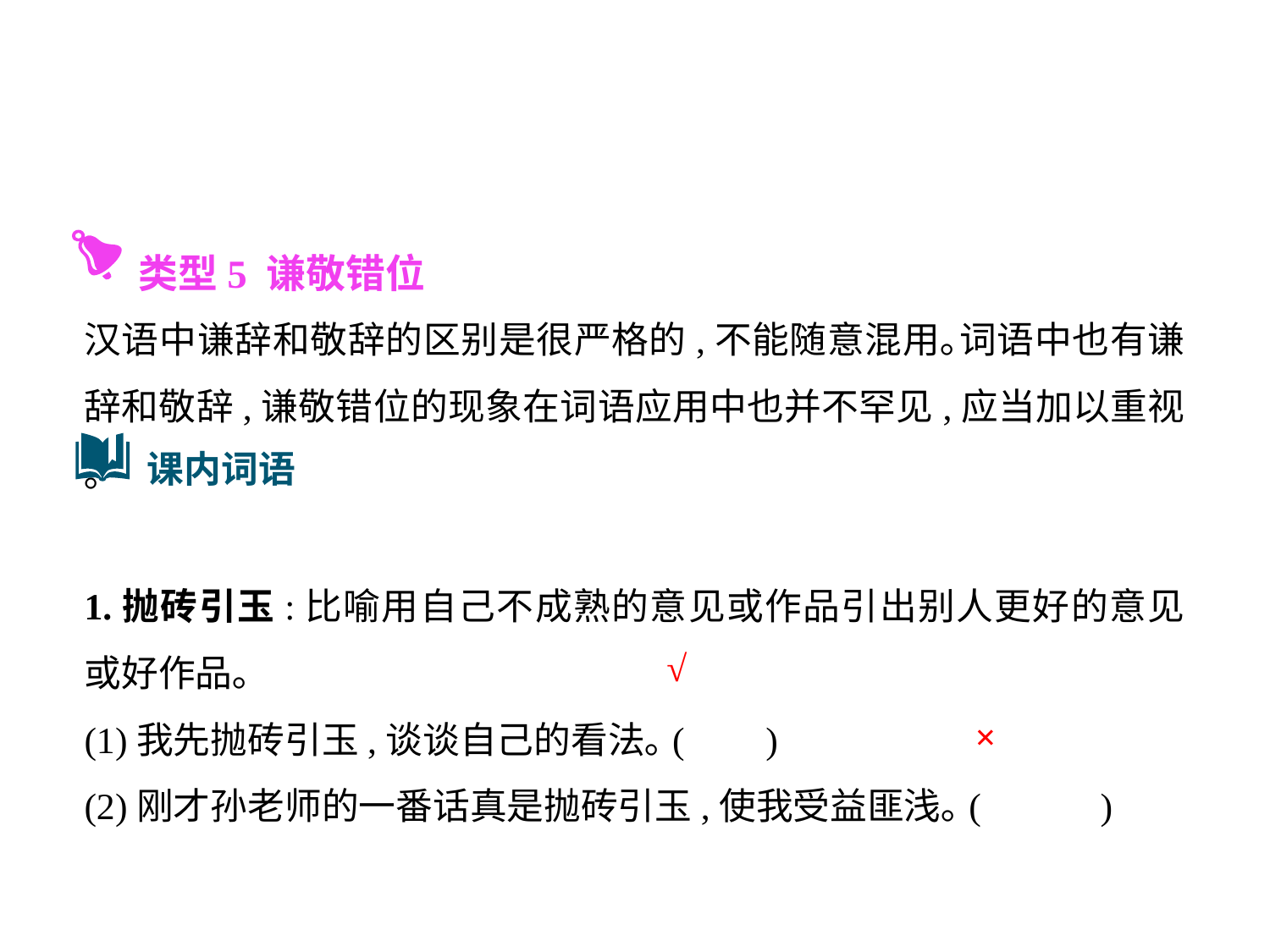

类型5 谦敬错位

汉语中谦辞和敬辞的区别是很严格的,不能随意混用｡词语中也有谦辞和敬辞,谦敬错位的现象在词语应用中也并不罕见,应当加以重视｡

1.抛砖引玉:比喻用自己不成熟的意见或作品引出别人更好的意见或好作品｡
(1)我先抛砖引玉,谈谈自己的看法｡(	     )
(2)刚才孙老师的一番话真是抛砖引玉,使我受益匪浅｡(	)

课内词语
√
×